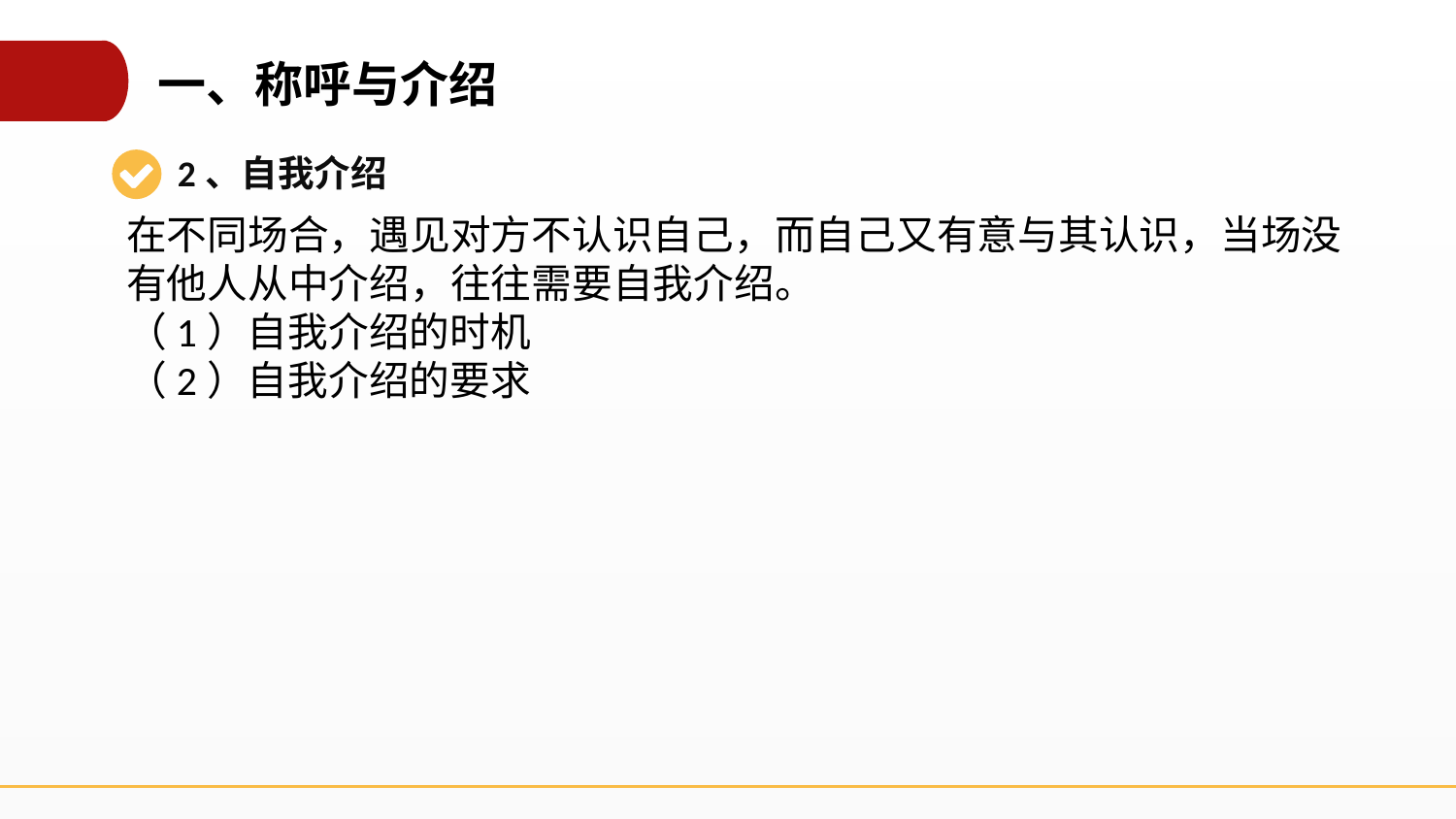

一、称呼与介绍

2、自我介绍
在不同场合，遇见对方不认识自己，而自己又有意与其认识，当场没有他人从中介绍，往往需要自我介绍。
（1）自我介绍的时机
（2）自我介绍的要求